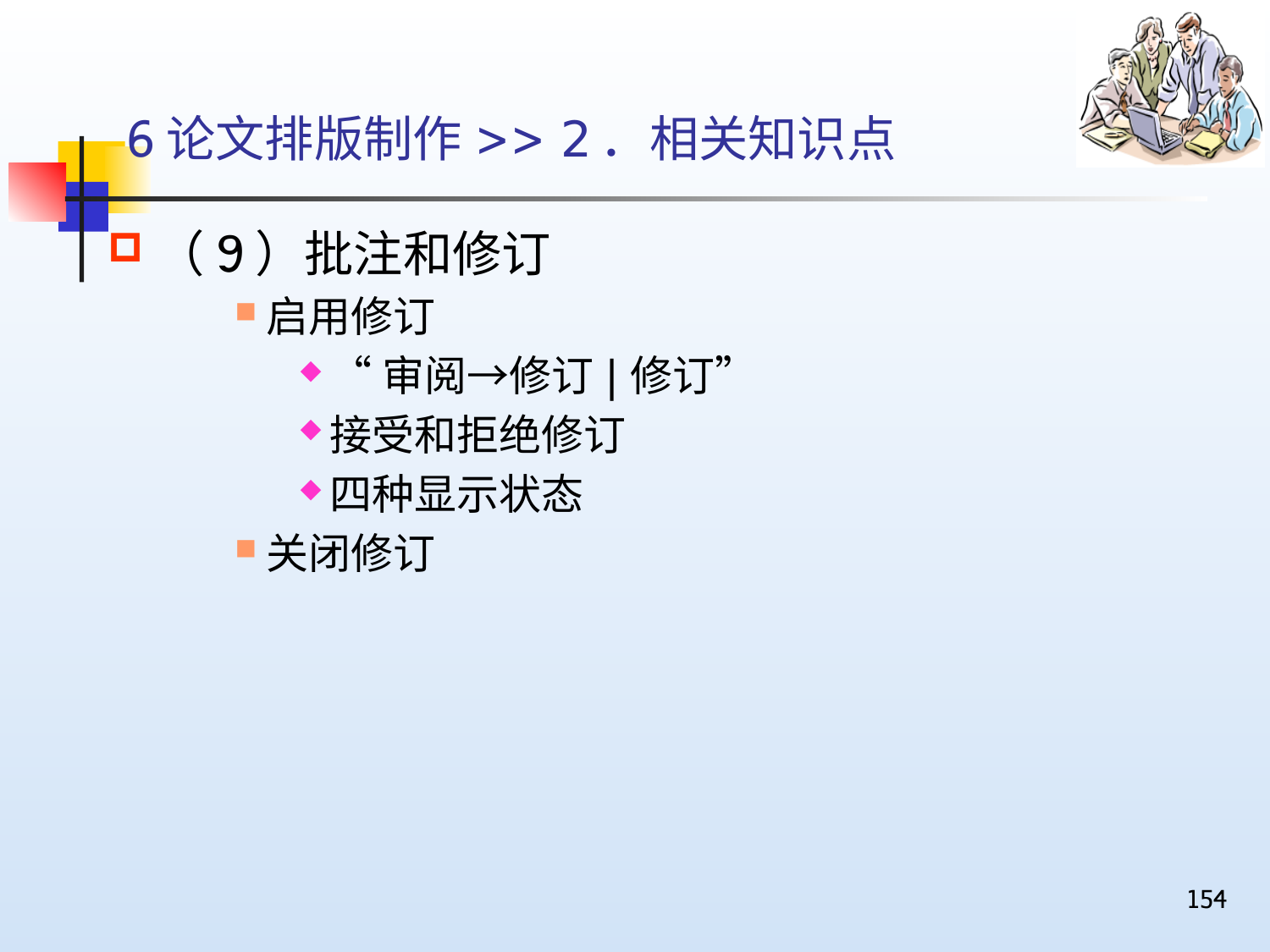

# 6论文排版制作>> 2．相关知识点
（9）批注和修订
启用修订
“审阅→修订|修订”
接受和拒绝修订
四种显示状态
关闭修订
154